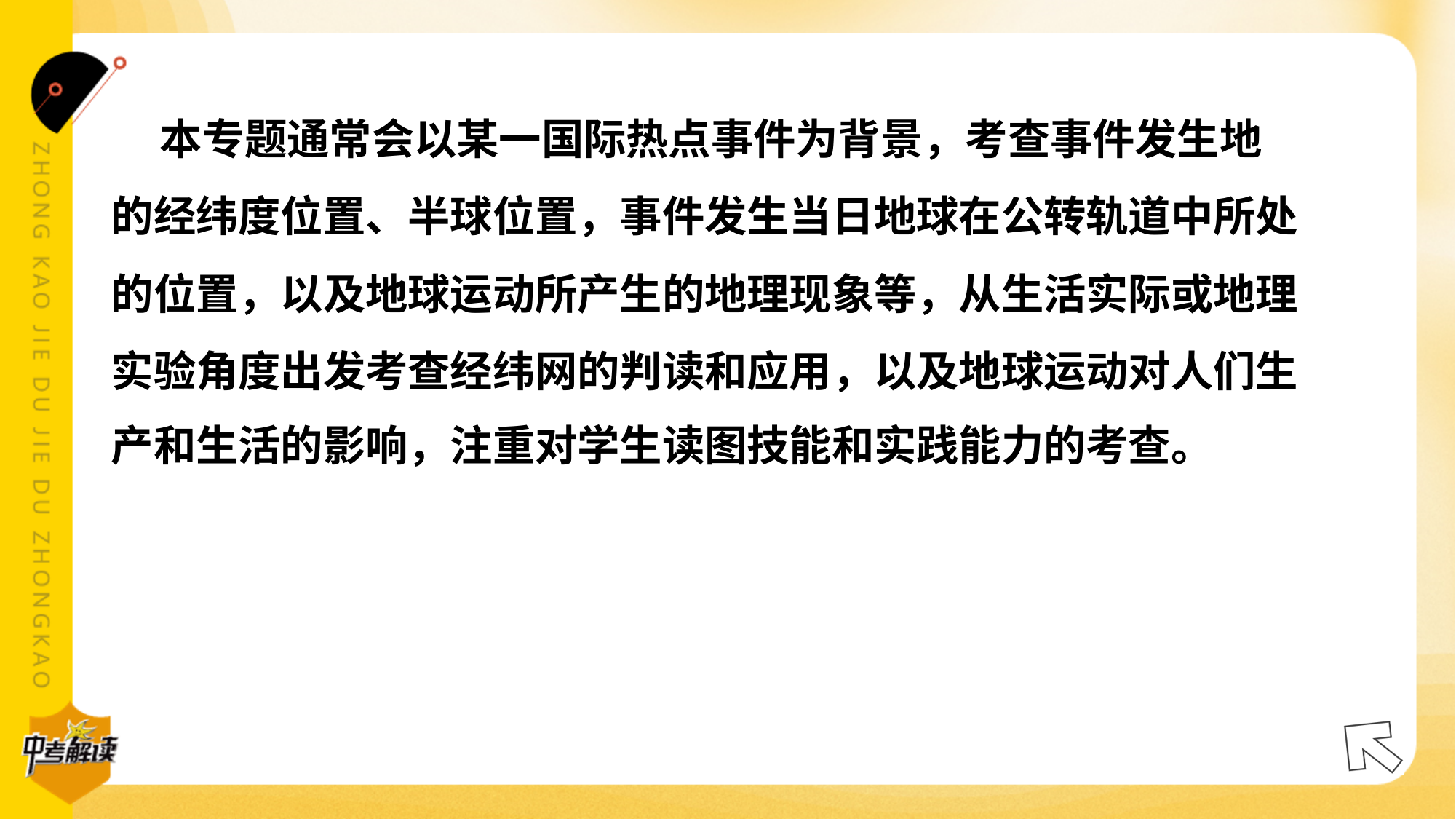

本专题通常会以某一国际热点事件为背景，考查事件发生地
的经纬度位置、半球位置，事件发生当日地球在公转轨道中所处
的位置，以及地球运动所产生的地理现象等，从生活实际或地理
实验角度出发考查经纬网的判读和应用，以及地球运动对人们生
产和生活的影响，注重对学生读图技能和实践能力的考查。